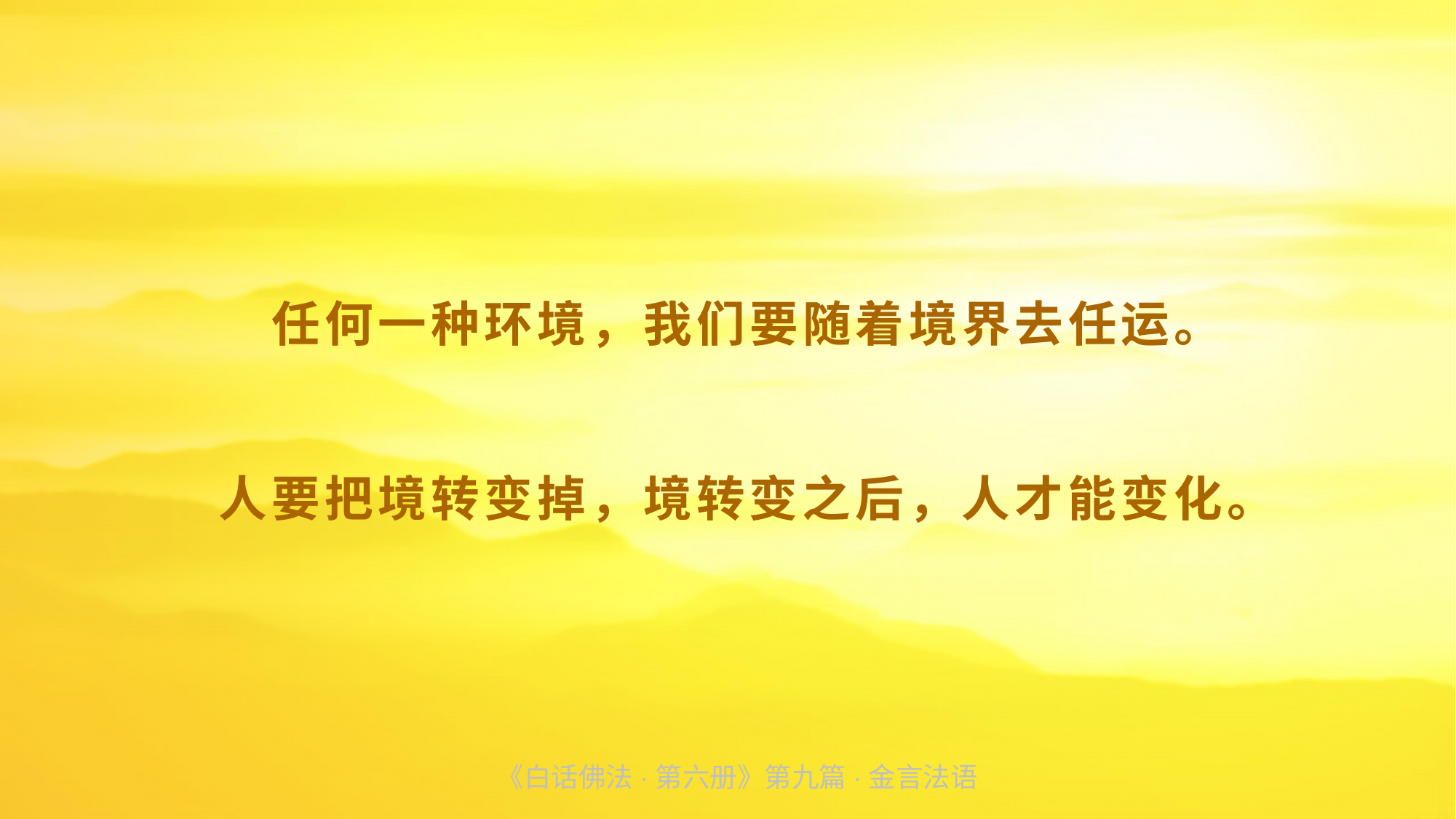

任何一种环境，我们要随着境界去任运。

人要把境转变掉，境转变之后，人才能变化。
  《白话佛法·第六册》第九篇·金言法语